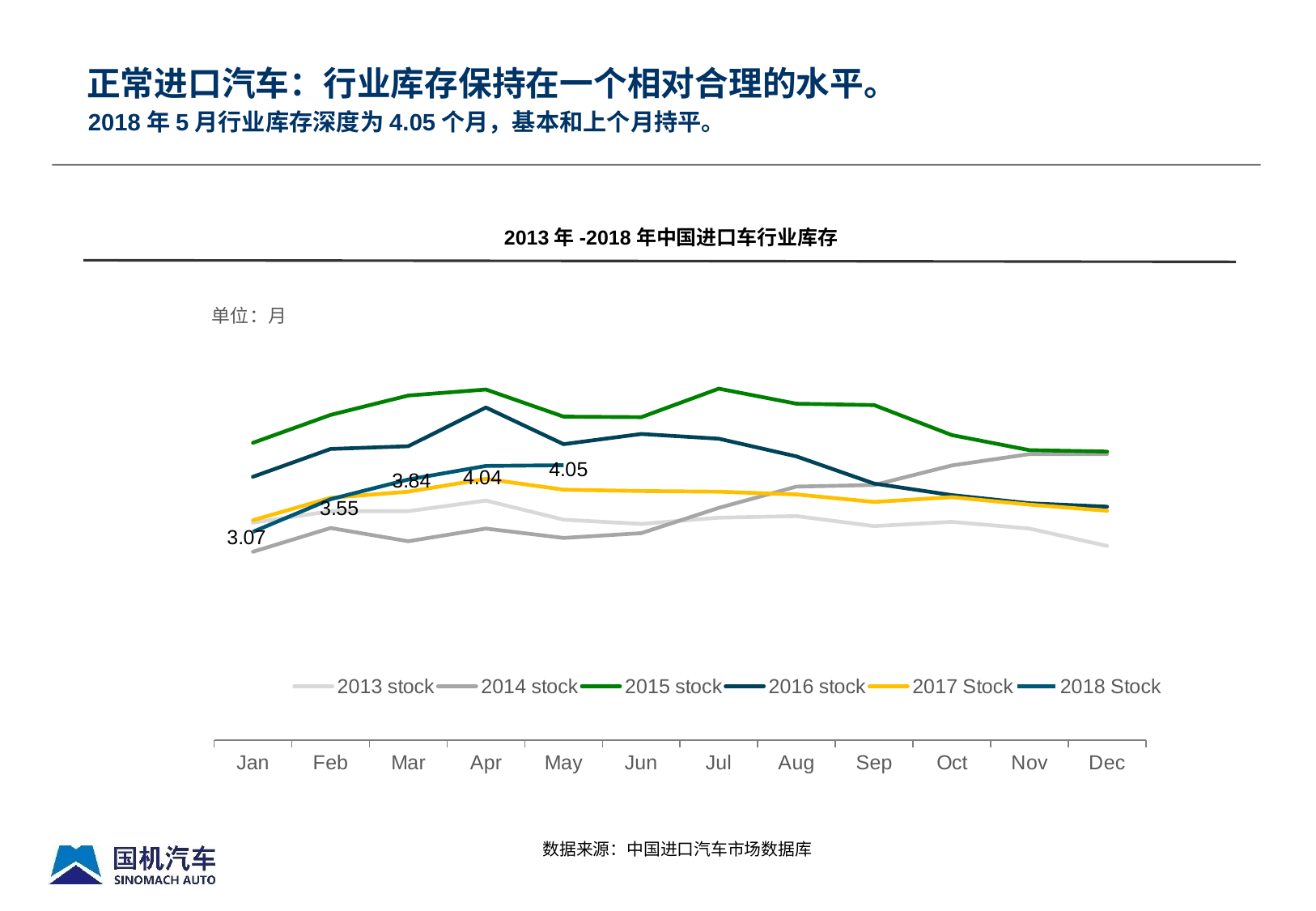

正常进口汽车：行业库存保持在一个相对合理的水平。
# 2018年5月行业库存深度为4.05个月，基本和上个月持平。
2013年-2018年中国进口车行业库存

### Chart

| Category | 2013 stock | 2014 stock | 2015 stock | 2016 stock | 2017 Stock | 2018 Stock |
|---|---|---|---|---|---|---|
| Jan | 3.20438625392142 | 2.77524422506499 | 4.37979276985956 | 3.88 | 3.24 | 3.07 |
| Feb | 3.37307136845824 | 3.12579751457981 | 4.79079304001011 | 4.29 | 3.57 | 3.55 |
| Mar | 3.37362694924754 | 2.9310841792235 | 5.0757515474146 | 4.33 | 3.66 | 3.84 |
| Apr | 3.52983361716081 | 3.11770095689812 | 5.1645361243776 | 4.9 | 3.85 | 4.04 |
| May | 3.24828453419864 | 2.97959738846572 | 4.76550770446464 | 4.36 | 3.69 | 4.05 |
| Jun | 3.18552853469963 | 3.05010215761572 | 4.75720427832176 | 4.51 | 3.67 | None |
| Jul | 3.27785821559934 | 3.4224382276805 | 5.17754092803446 | 4.44 | 3.66 | None |
| Aug | 3.30119842333674 | 3.73560869352391 | 4.95550926804742 | 4.18 | 3.62 | None |
| Sep | 3.15329228389295 | 3.75906579815303 | 4.93536995601017 | 3.78 | 3.51 | None |
| Oct | 3.21696861815474 | 4.04668193750105 | 4.49373089638825 | 3.61 | 3.58 | None |
| Nov | 3.11731396893605 | 4.21344430856772 | 4.2718151470506 | 3.49 | 3.47 | None |
| Dec | 2.86102333637619 | 4.21344430856772 | 4.25098948001768 | 3.44 | 3.38 | None |
数据来源：中国进口汽车市场数据库